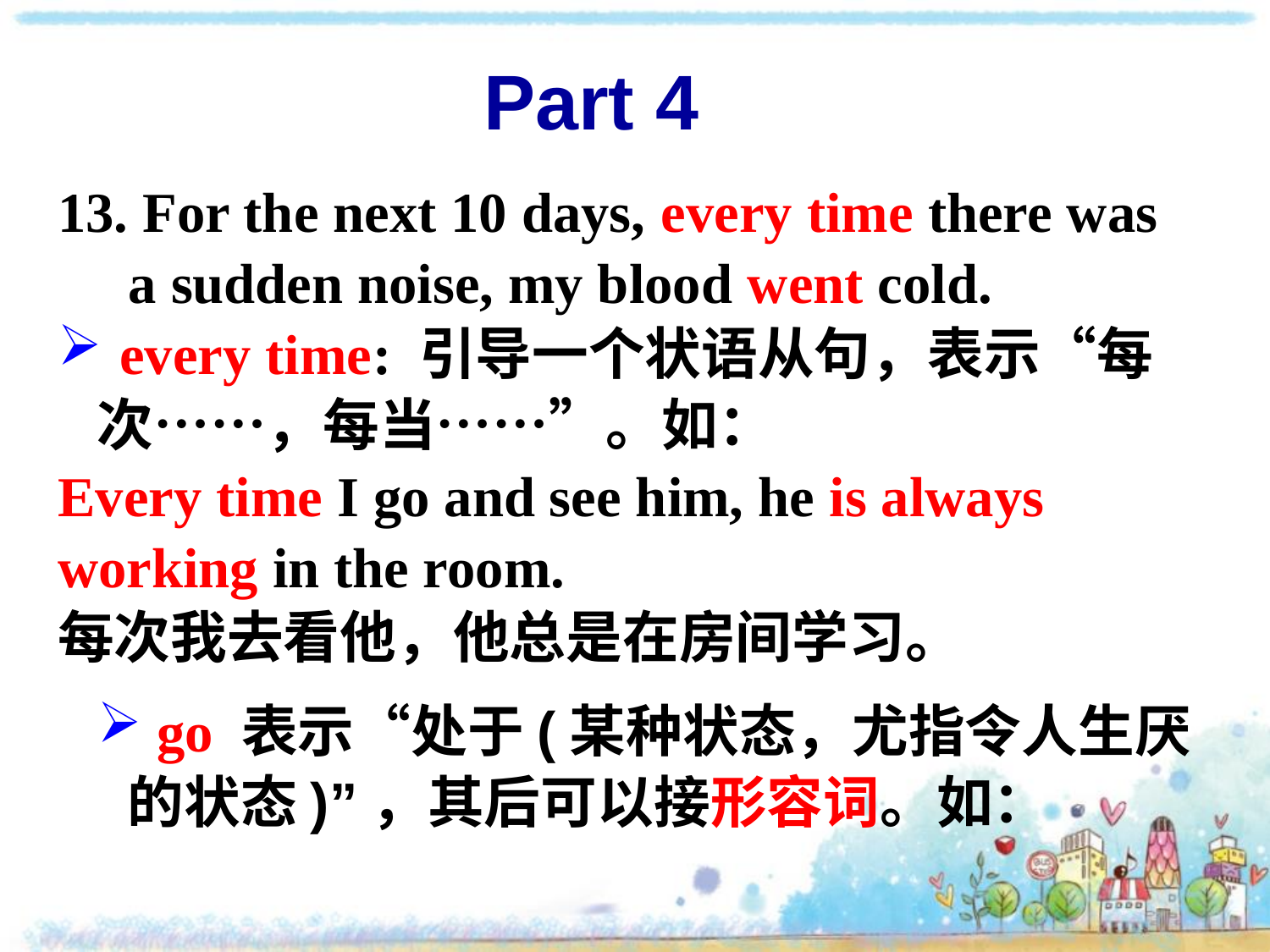

Part 4
13. For the next 10 days, every time there was
     a sudden noise, my blood went cold.
 every time: 引导一个状语从句，表示“每
  次……，每当……”。如：
Every time I go and see him, he is always
working in the room.
每次我去看他，他总是在房间学习。
 go 表示“处于(某种状态，尤指令人生厌的状态)”，其后可以接形容词。如：